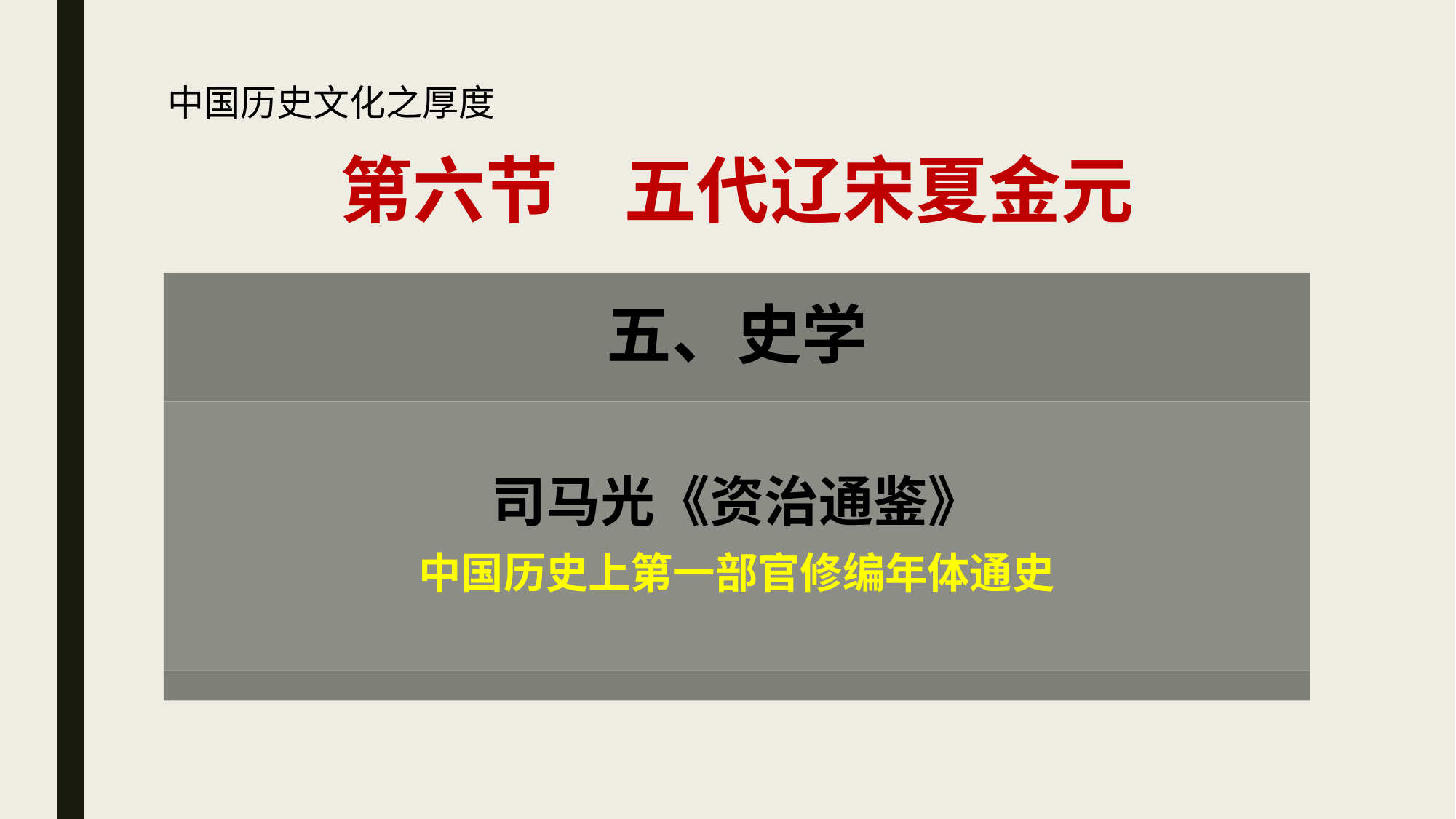

中国历史文化之厚度
# 第六节    五代辽宋夏金元
五、史学
司马光《资治通鉴》
中国历史上第一部官修编年体通史